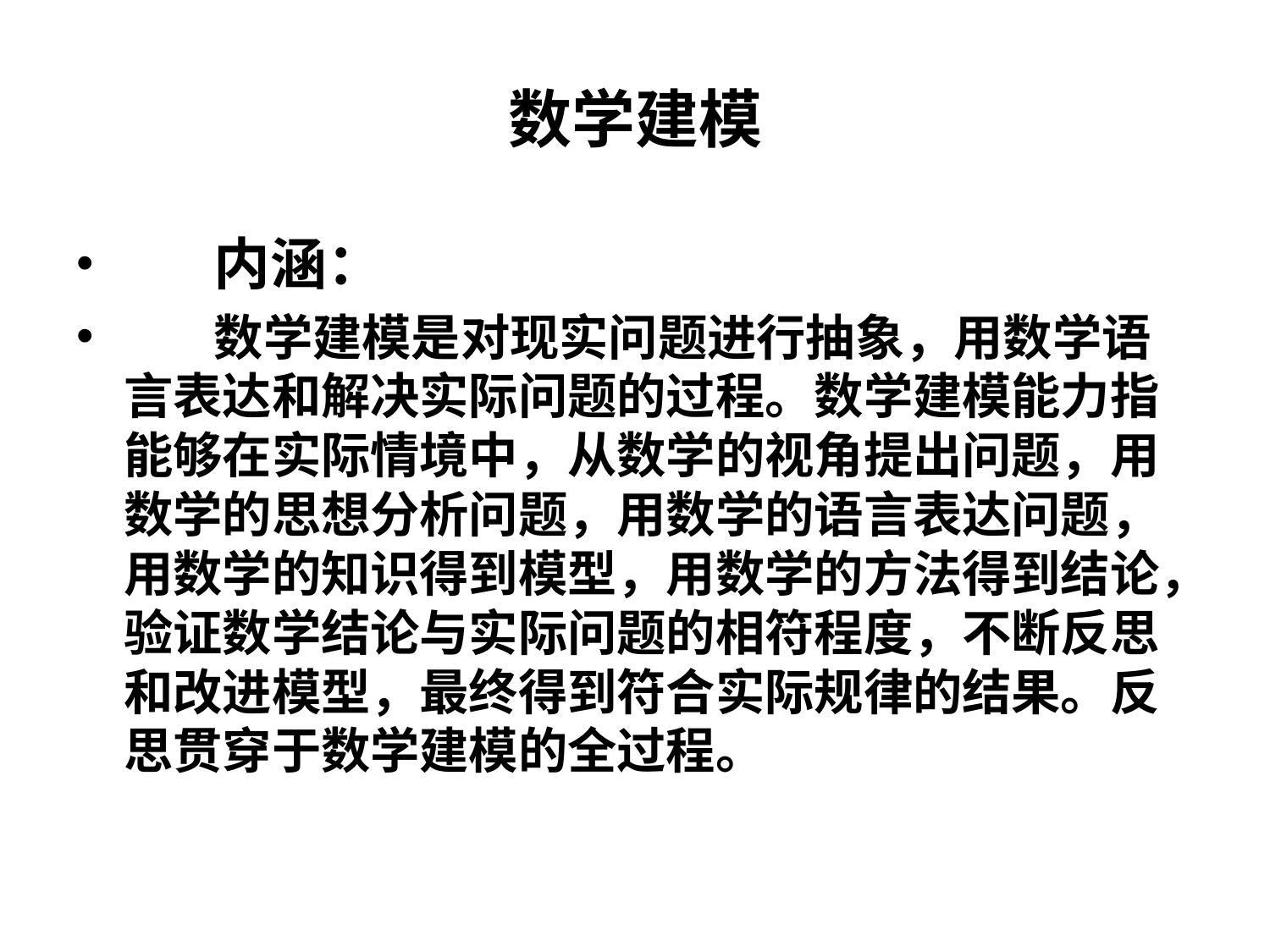

# 数学建模
       内涵：
       数学建模是对现实问题进行抽象，用数学语言表达和解决实际问题的过程。数学建模能力指能够在实际情境中，从数学的视角提出问题，用数学的思想分析问题，用数学的语言表达问题，用数学的知识得到模型，用数学的方法得到结论，验证数学结论与实际问题的相符程度，不断反思和改进模型，最终得到符合实际规律的结果。反思贯穿于数学建模的全过程。